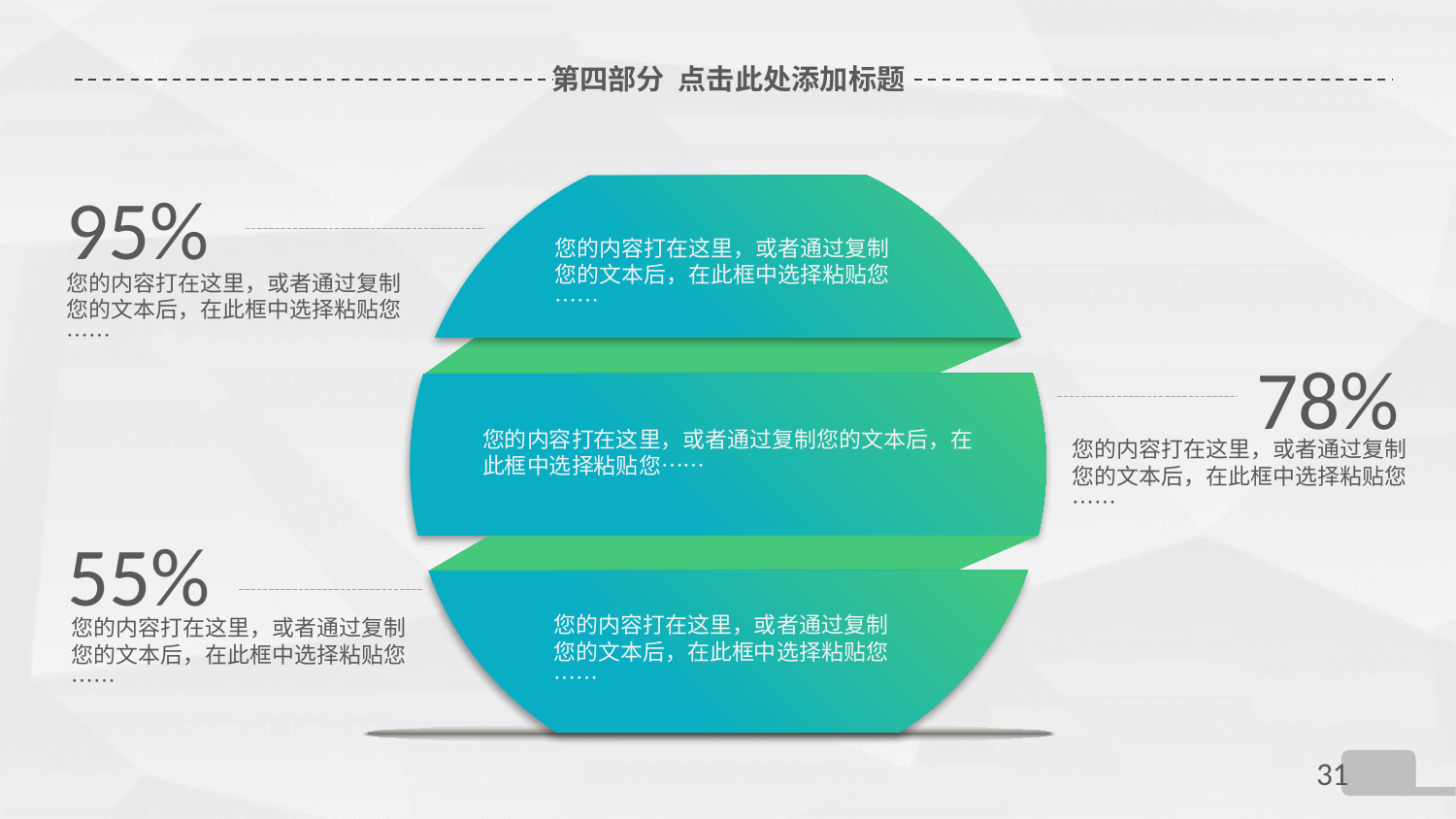

# 第四部分  点击此处添加标题
95%

您的内容打在这里，或者通过复制您的文本后，在此框中选择粘贴您……
您的内容打在这里，或者通过复制您的文本后，在此框中选择粘贴您……

78%

您的内容打在这里，或者通过复制您的文本后，在此框中选择粘贴您……
您的内容打在这里，或者通过复制您的文本后，在此框中选择粘贴您……
55%

您的内容打在这里，或者通过复制您的文本后，在此框中选择粘贴您……
您的内容打在这里，或者通过复制您的文本后，在此框中选择粘贴您……